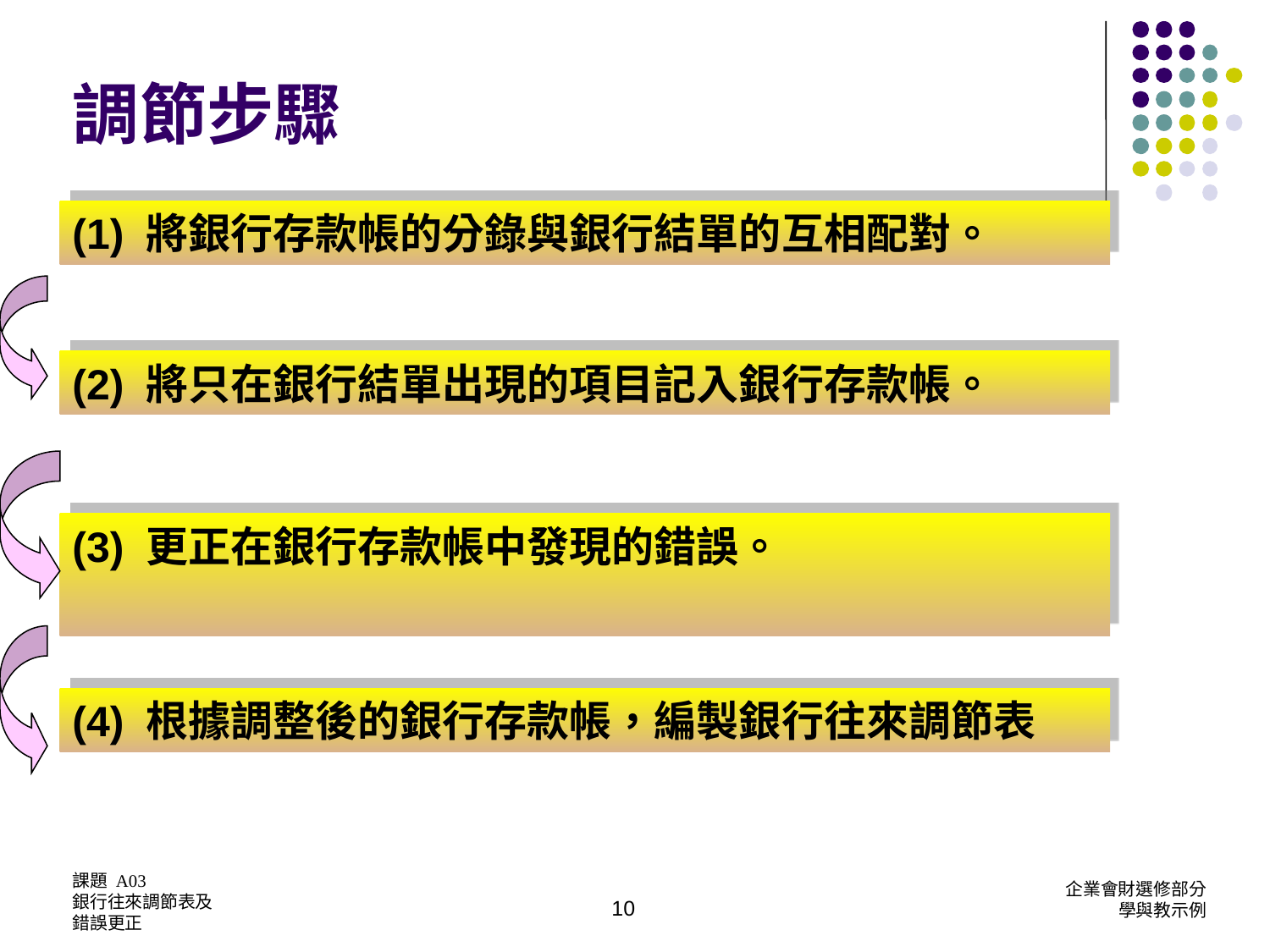

調節步驟
(1) 將銀行存款帳的分錄與銀行結單的互相配對。

(2) 將只在銀行結單出現的項目記入銀行存款帳。

(3) 更正在銀行存款帳中發現的錯誤。

(4) 根據調整後的銀行存款帳，編製銀行往來調節表

10